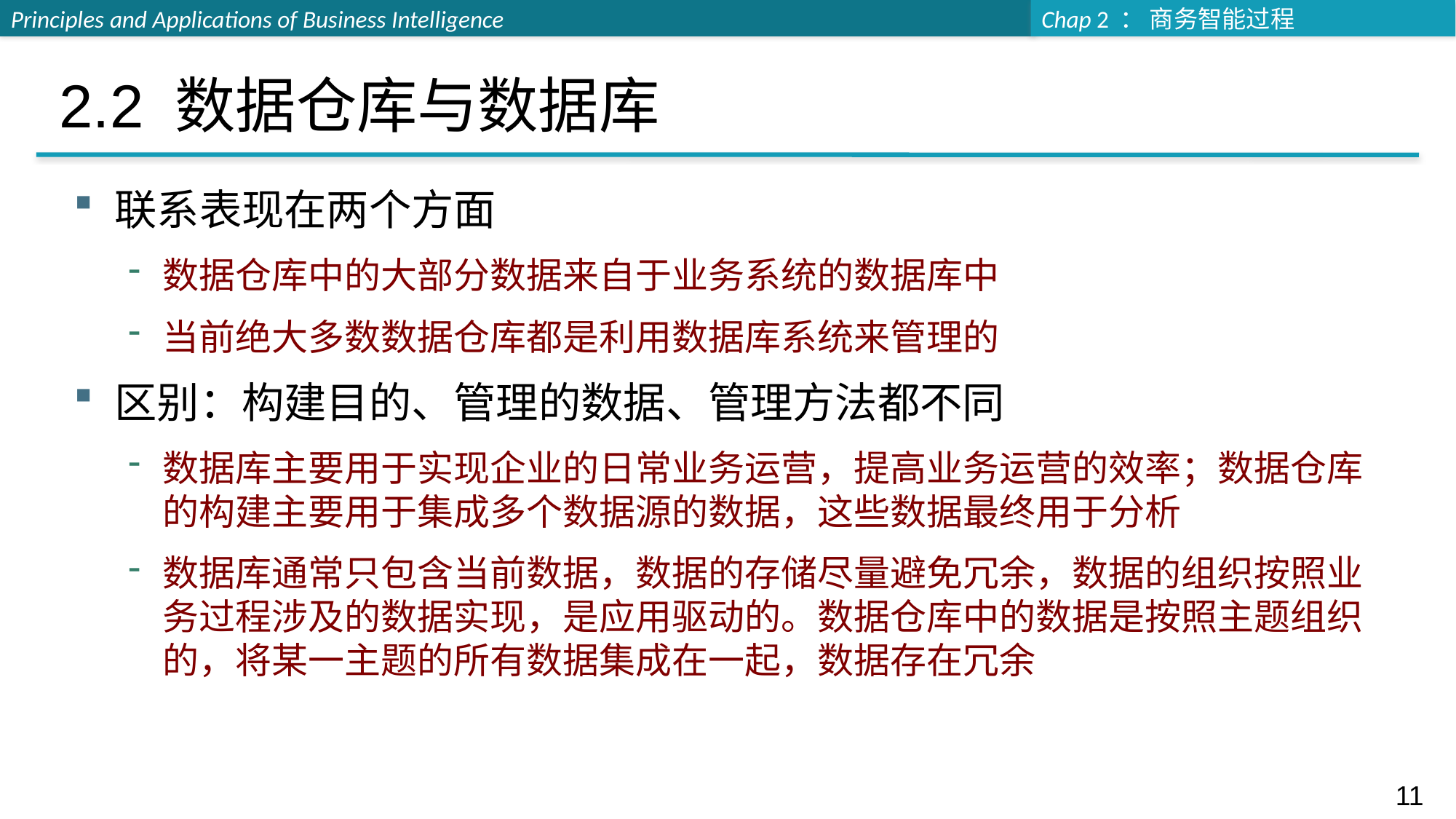

# 2.2 数据仓库与数据库
联系表现在两个方面
数据仓库中的大部分数据来自于业务系统的数据库中
当前绝大多数数据仓库都是利用数据库系统来管理的
区别：构建目的、管理的数据、管理方法都不同
数据库主要用于实现企业的日常业务运营，提高业务运营的效率；数据仓库的构建主要用于集成多个数据源的数据，这些数据最终用于分析
数据库通常只包含当前数据，数据的存储尽量避免冗余，数据的组织按照业务过程涉及的数据实现，是应用驱动的。数据仓库中的数据是按照主题组织的，将某一主题的所有数据集成在一起，数据存在冗余